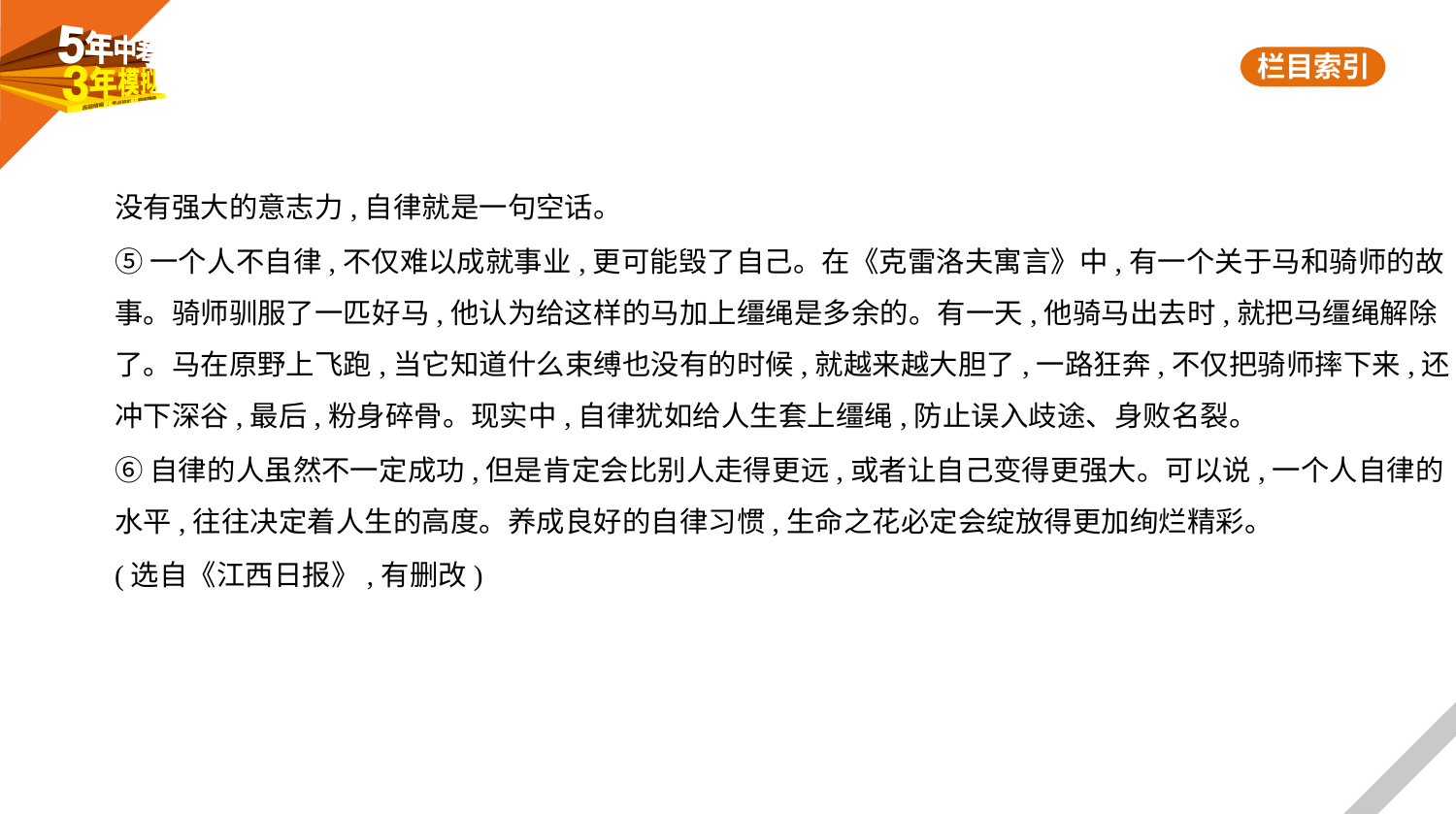

没有强大的意志力,自律就是一句空话。
⑤一个人不自律,不仅难以成就事业,更可能毁了自己。在《克雷洛夫寓言》中,有一个关于马和骑师的故
事。骑师驯服了一匹好马,他认为给这样的马加上缰绳是多余的。有一天,他骑马出去时,就把马缰绳解除
了。马在原野上飞跑,当它知道什么束缚也没有的时候,就越来越大胆了,一路狂奔,不仅把骑师摔下来,还
冲下深谷,最后,粉身碎骨。现实中,自律犹如给人生套上缰绳,防止误入歧途、身败名裂。
⑥自律的人虽然不一定成功,但是肯定会比别人走得更远,或者让自己变得更强大。可以说,一个人自律的
水平,往往决定着人生的高度。养成良好的自律习惯,生命之花必定会绽放得更加绚烂精彩。
(选自《江西日报》,有删改)